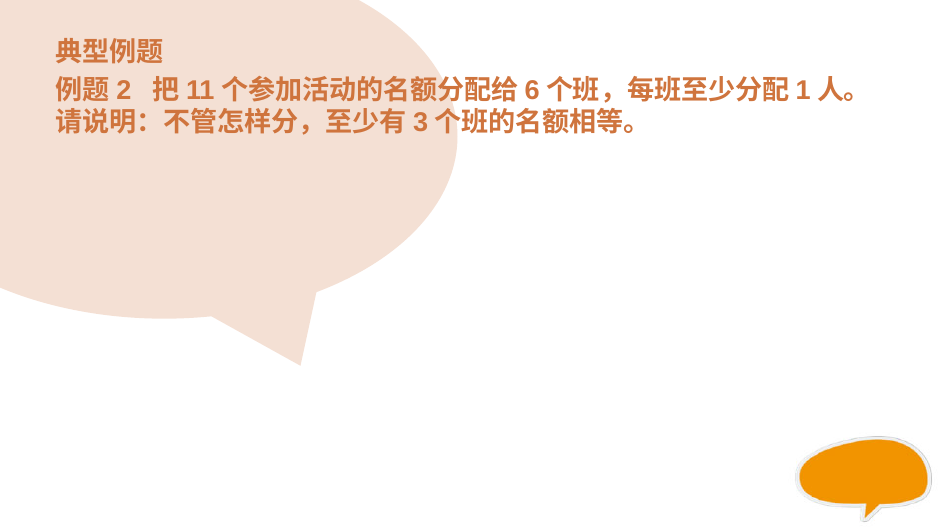

#
典型例题
例题2  把11个参加活动的名额分配给6个班，每班至少分配1人。请说明：不管怎样分，至少有3个班的名额相等。